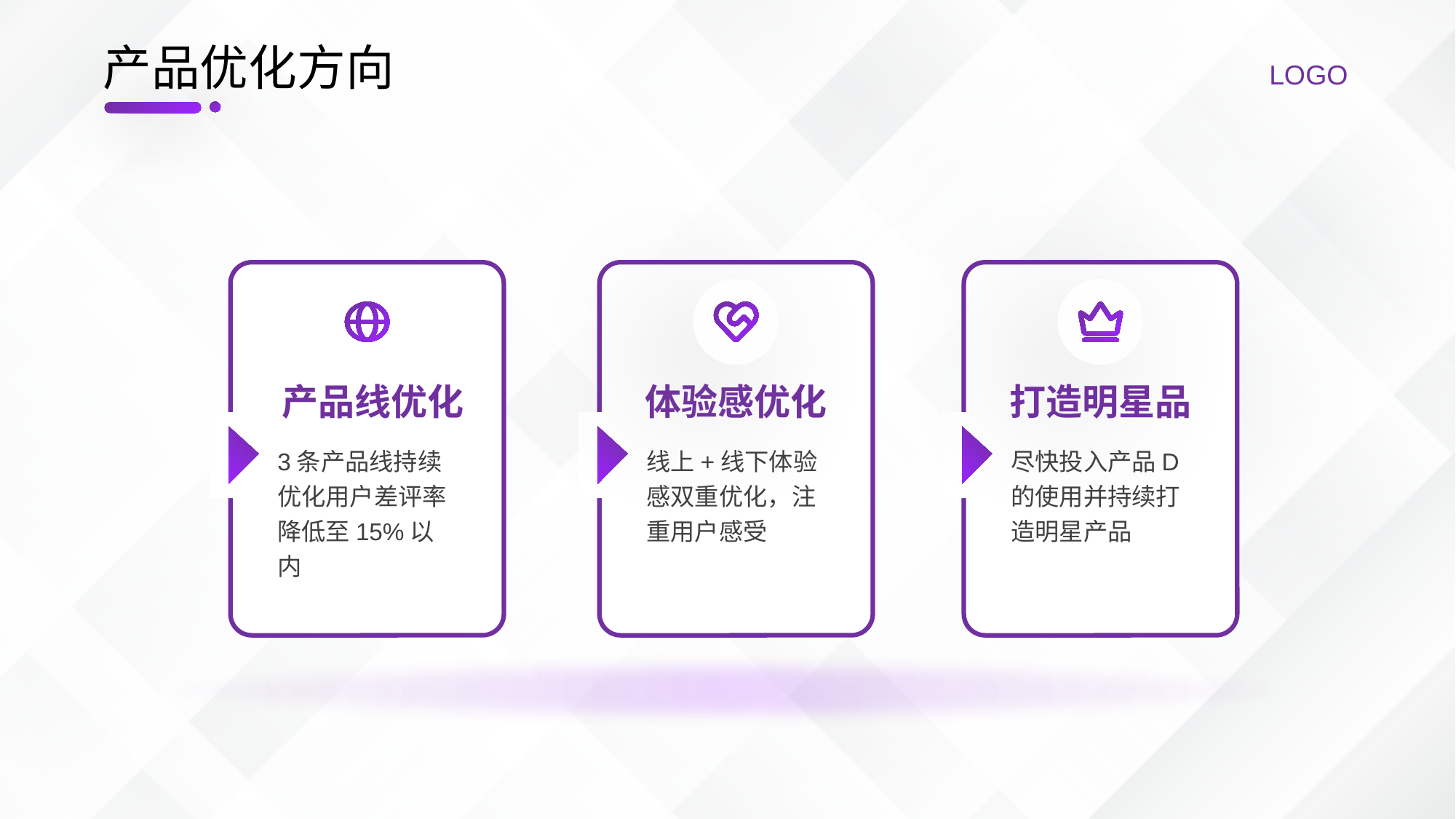

# 产品优化方向

产品线优化
体验感优化
打造明星品

3条产品线持续优化用户差评率降低至15%以内
线上+线下体验感双重优化，注重用户感受
尽快投入产品D的使用并持续打造明星产品